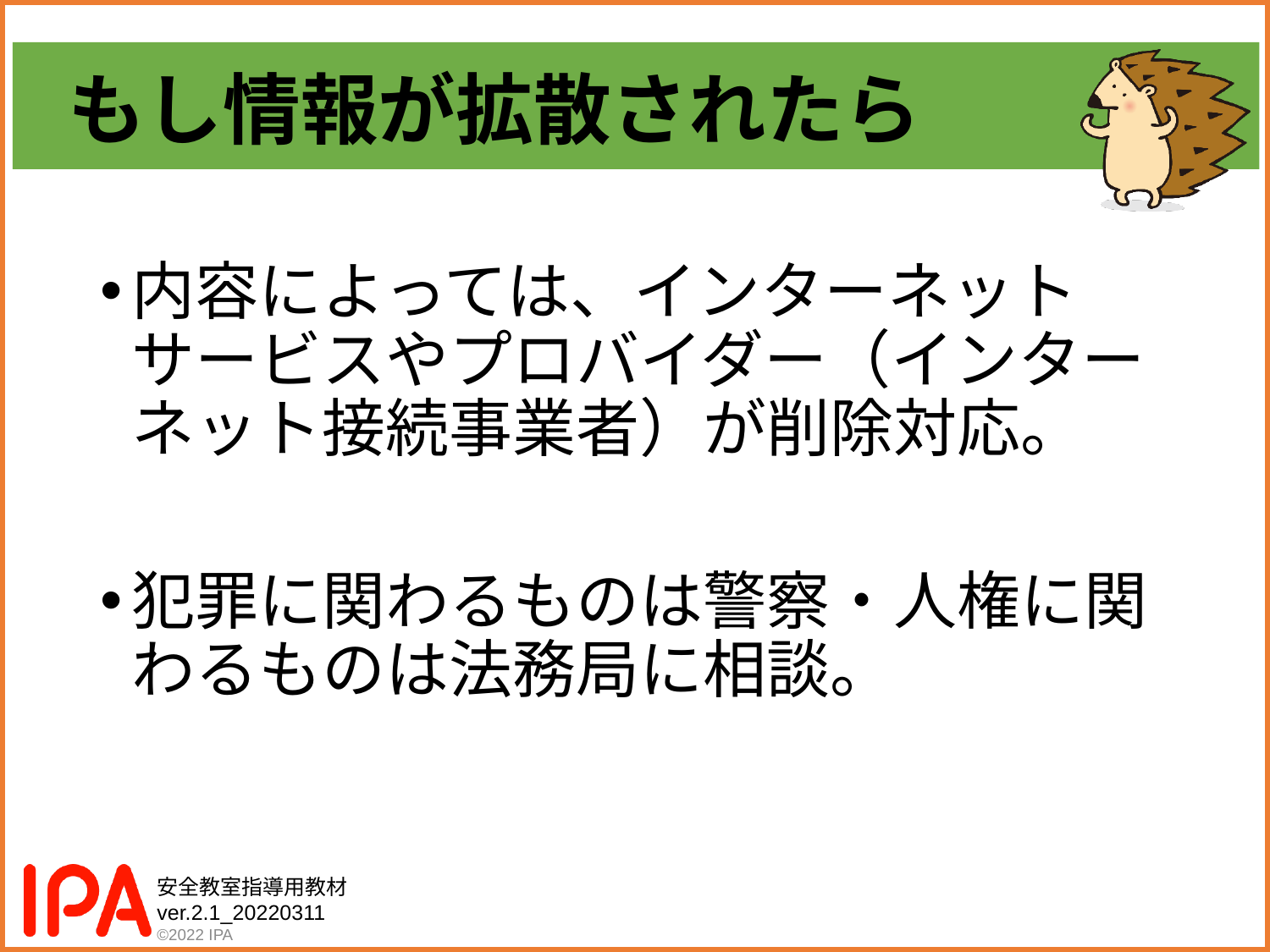

# もし情報が拡散されたら
内容によっては、インターネットサービスやプロバイダー（インターネット接続事業者）が削除対応。

犯罪に関わるものは警察・人権に関わるものは法務局に相談。